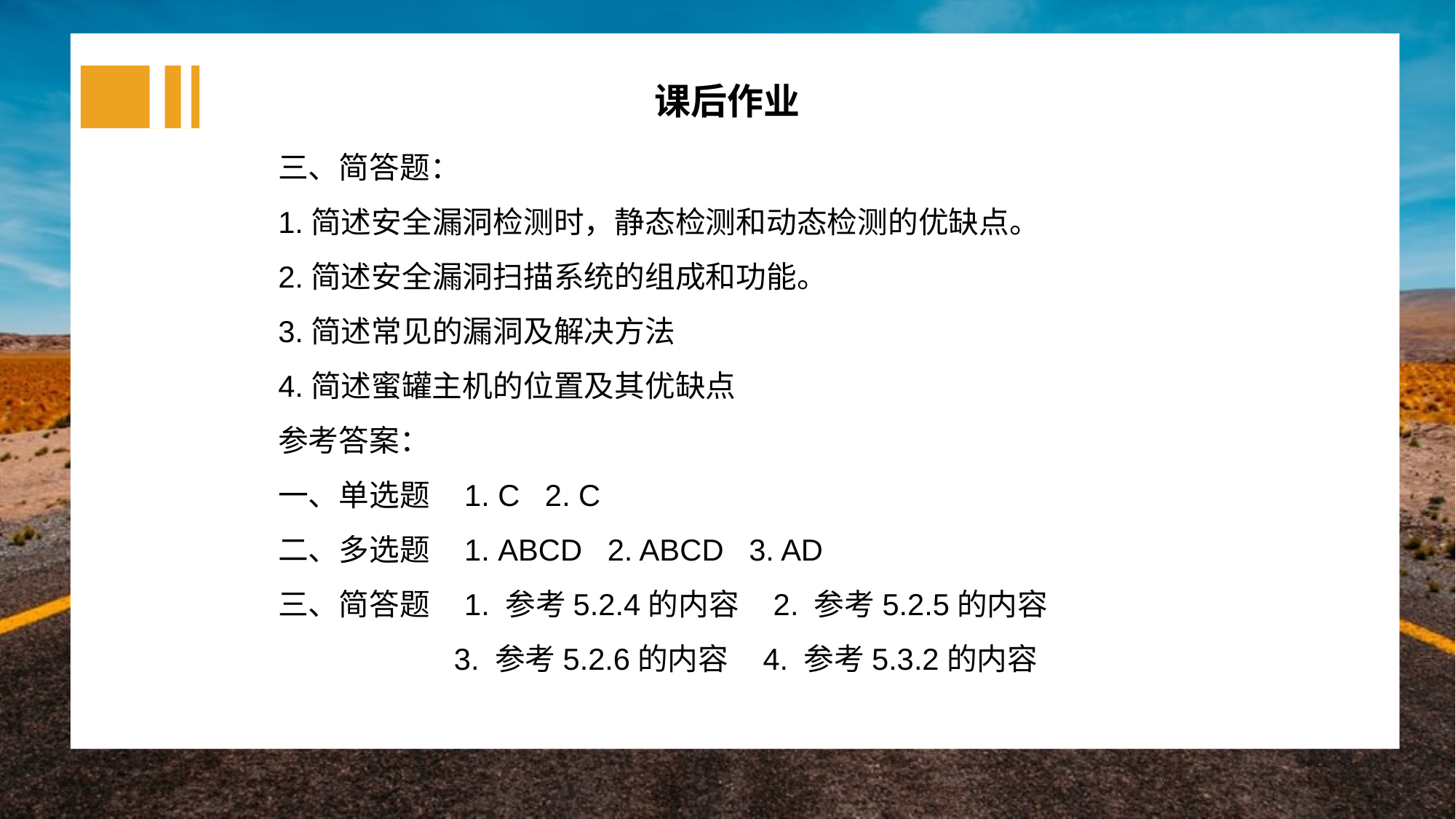

课后作业
三、简答题：
1.简述安全漏洞检测时，静态检测和动态检测的优缺点。
2.简述安全漏洞扫描系统的组成和功能。
3.简述常见的漏洞及解决方法
4.简述蜜罐主机的位置及其优缺点
参考答案：
一、单选题    1. C   2. C
二、多选题    1. ABCD   2. ABCD   3. AD
三、简答题    1. 参考5.2.4的内容    2. 参考5.2.5的内容
                     3. 参考5.2.6的内容    4. 参考5.3.2的内容